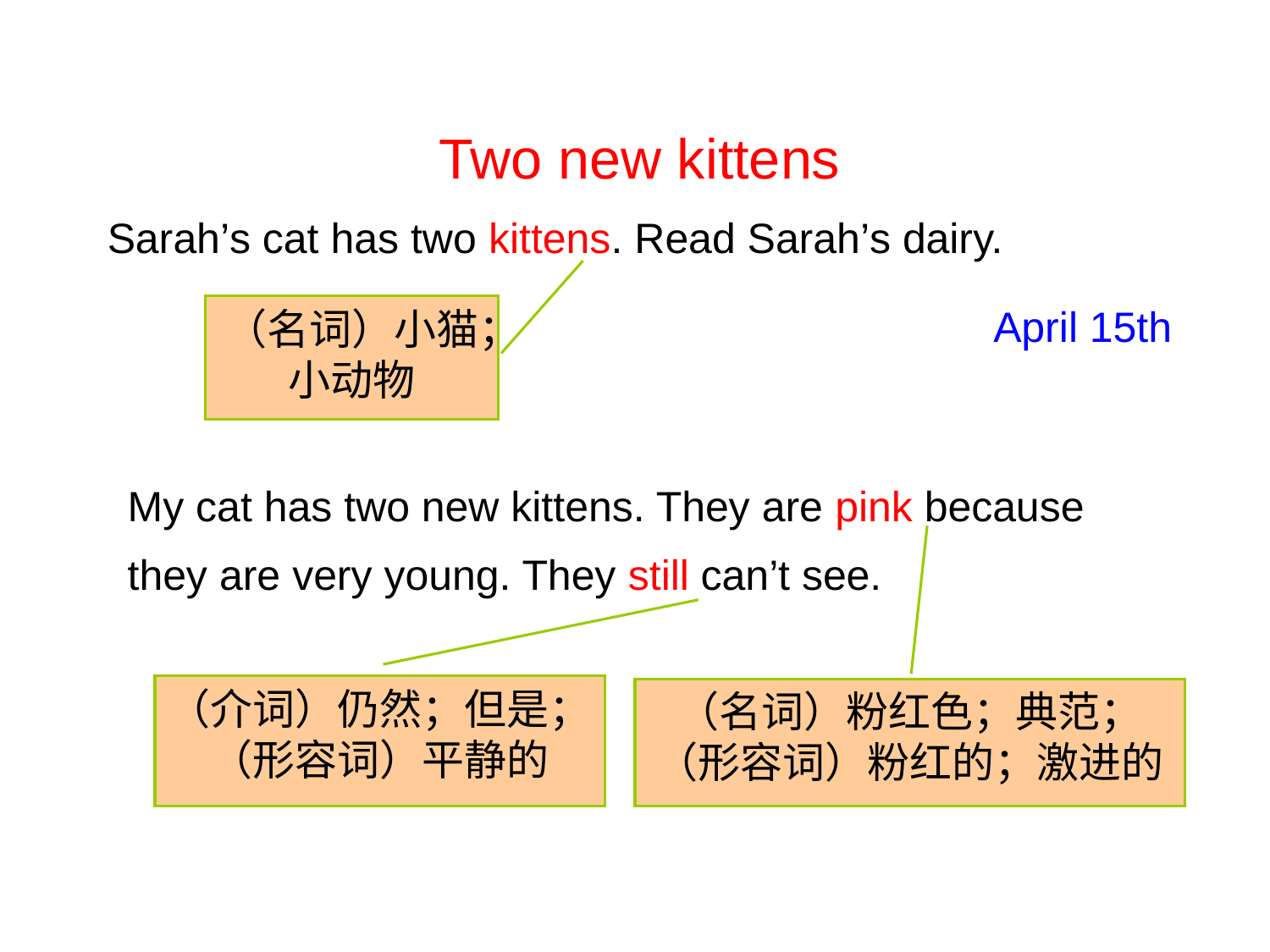

Two new kittens
Sarah’s cat has two kittens. Read Sarah’s dairy.
                                           April 15th

My cat has two new kittens. They are pink because they are very young. They still can’t see.
（名词）小猫；小动物
（介词）仍然；但是；（形容词）平静的
（名词）粉红色；典范；（形容词）粉红的；激进的